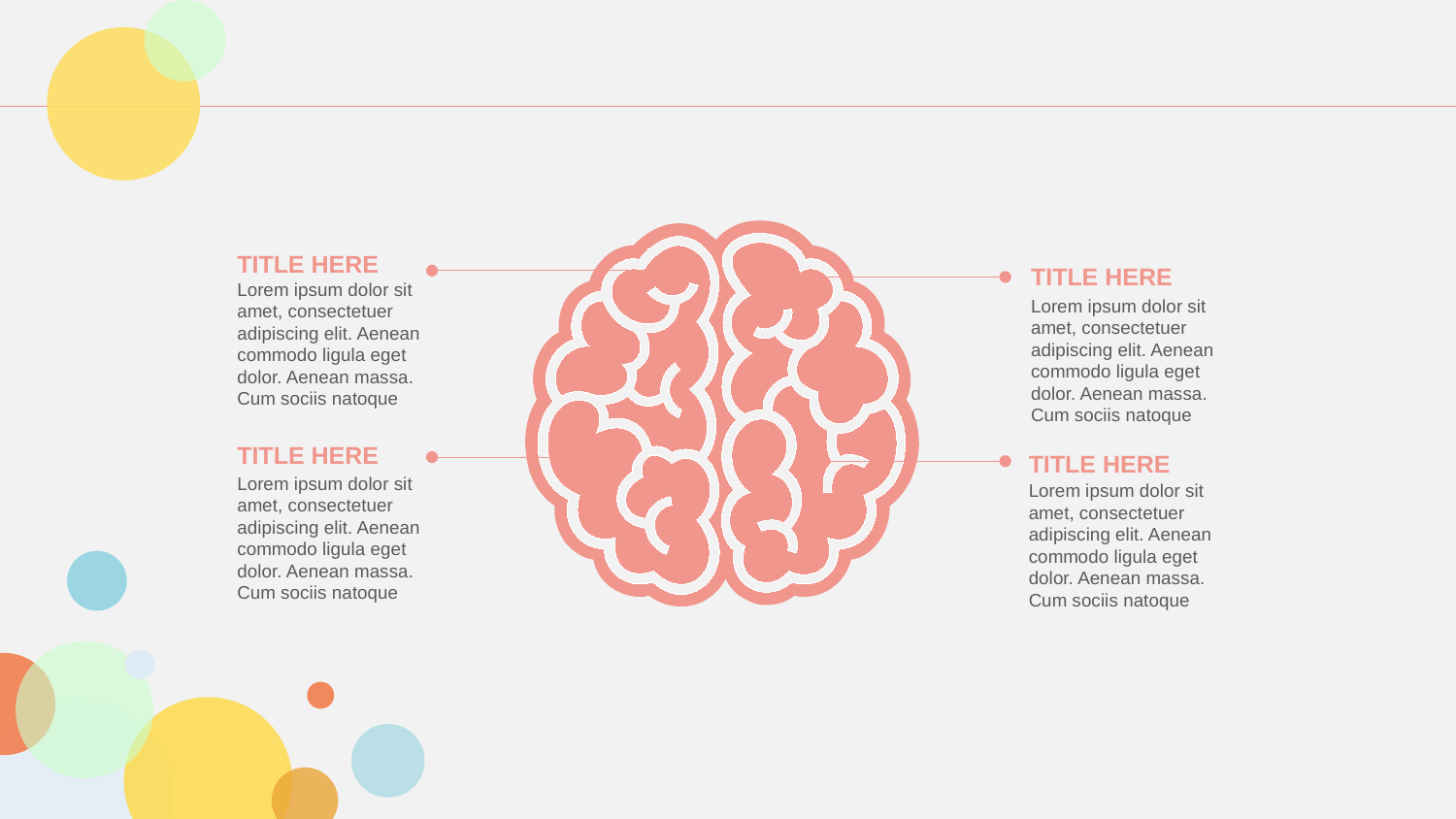

竞争对手分析

TITLE HERE
TITLE HERE
Lorem ipsum dolor sit amet, consectetuer adipiscing elit. Aenean commodo ligula eget dolor. Aenean massa. Cum sociis natoque
Lorem ipsum dolor sit amet, consectetuer adipiscing elit. Aenean commodo ligula eget dolor. Aenean massa. Cum sociis natoque
TITLE HERE
TITLE HERE
Lorem ipsum dolor sit amet, consectetuer adipiscing elit. Aenean commodo ligula eget dolor. Aenean massa. Cum sociis natoque
Lorem ipsum dolor sit amet, consectetuer adipiscing elit. Aenean commodo ligula eget dolor. Aenean massa. Cum sociis natoque